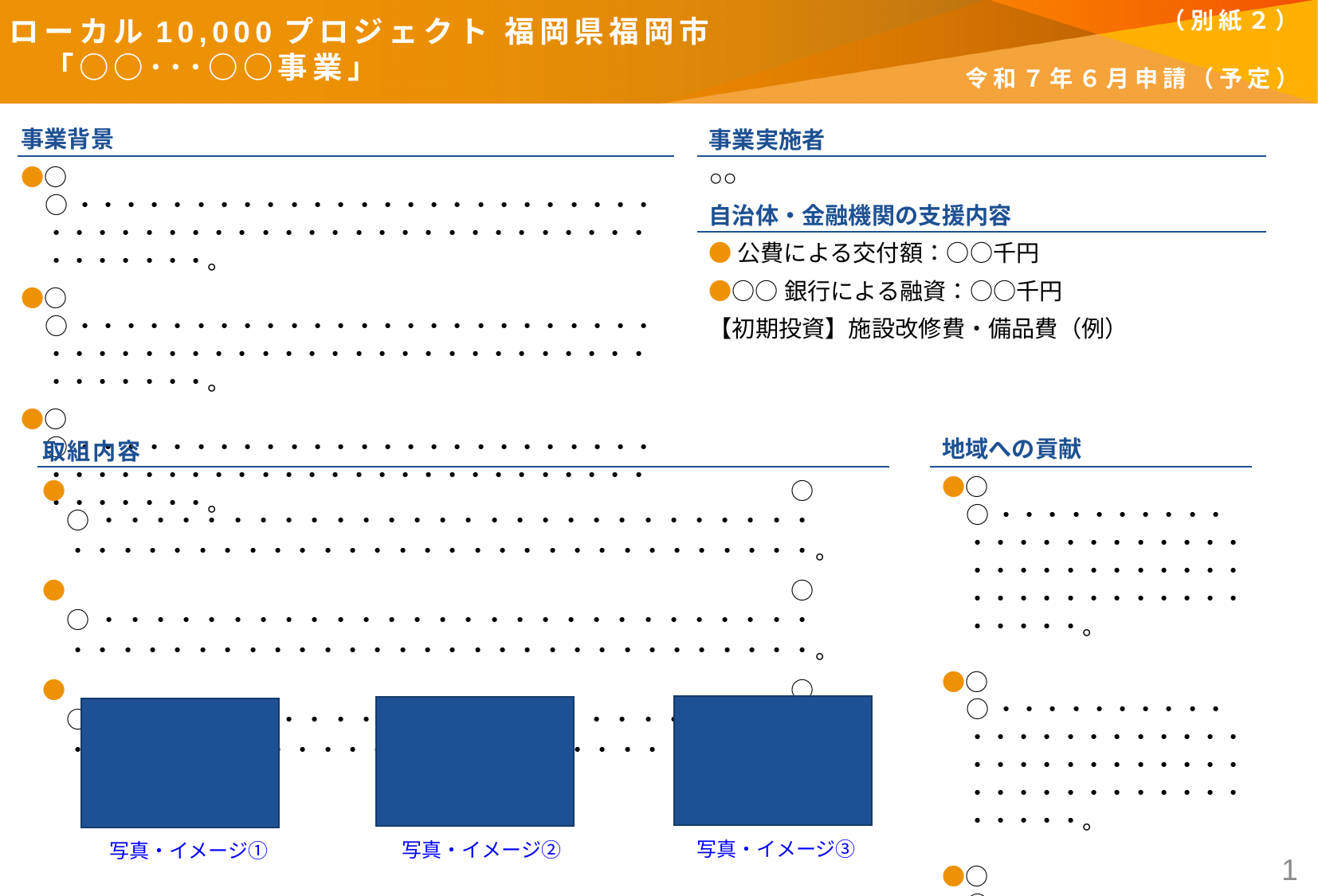

（別紙２）
ローカル10,000プロジェクト 福岡県福岡市
　「○○･･･○○事業」
令和７年６月申請（予定）
事業背景
●○○・・・・・・・・・・・・・・・・・・・・・・・・・・・・・・・・・・・・・・・・・・・・・・・・・・・・・・・・・・。
●○○・・・・・・・・・・・・・・・・・・・・・・・・・・・・・・・・・・・・・・・・・・・・・・・・・・・・・・・・・・。
●○○・・・・・・・・・・・・・・・・・・・・・・・・・・・・・・・・・・・・・・・・・・・・・・・・・・・・・・・・・・。
事業実施者
○○
自治体・金融機関の支援内容
●公費による交付額：○○千円
●○○銀行による融資：○○千円
【初期投資】施設改修費・備品費（例）
【参考】
・総務省HPに公開されている「事業概要ポンチ絵」の記載例を参考に作成してください。

取組内容
●○○・・・・・・・・・・・・・・・・・・・・・・・・・・・・・・・・・・・・・・・・・・・・・・・・・・・・・・・・・・。
●○○・・・・・・・・・・・・・・・・・・・・・・・・・・・・・・・・・・・・・・・・・・・・・・・・・・・・・・・・・・。
●○○・・・・・・・・・・・・・・・・・・・・・・・・・・・・・・・・・・・・・・・・・・・・・・・・・・・・・・・・・・。

地域への貢献
●○○・・・・・・・・・・・・・・・・・・・・・・・・・・・・・・・・・・・・・・・・・・・・・・・・・・・。

●○○・・・・・・・・・・・・・・・・・・・・・・・・・・・・・・・・・・・・・・・・・・・・・・・・・・・。

●○○・・・・・・・・・・・・・・・・・・・・・・・・・・・・・・・・・・・・・・・・・・・・・・・・・・・・・・・・・・・・・・・・・・・・・・・・・・・・・・・・・・・・・・・・・・・・・・・・・・・。

写真・イメージ③
写真・イメージ②
写真・イメージ①
1